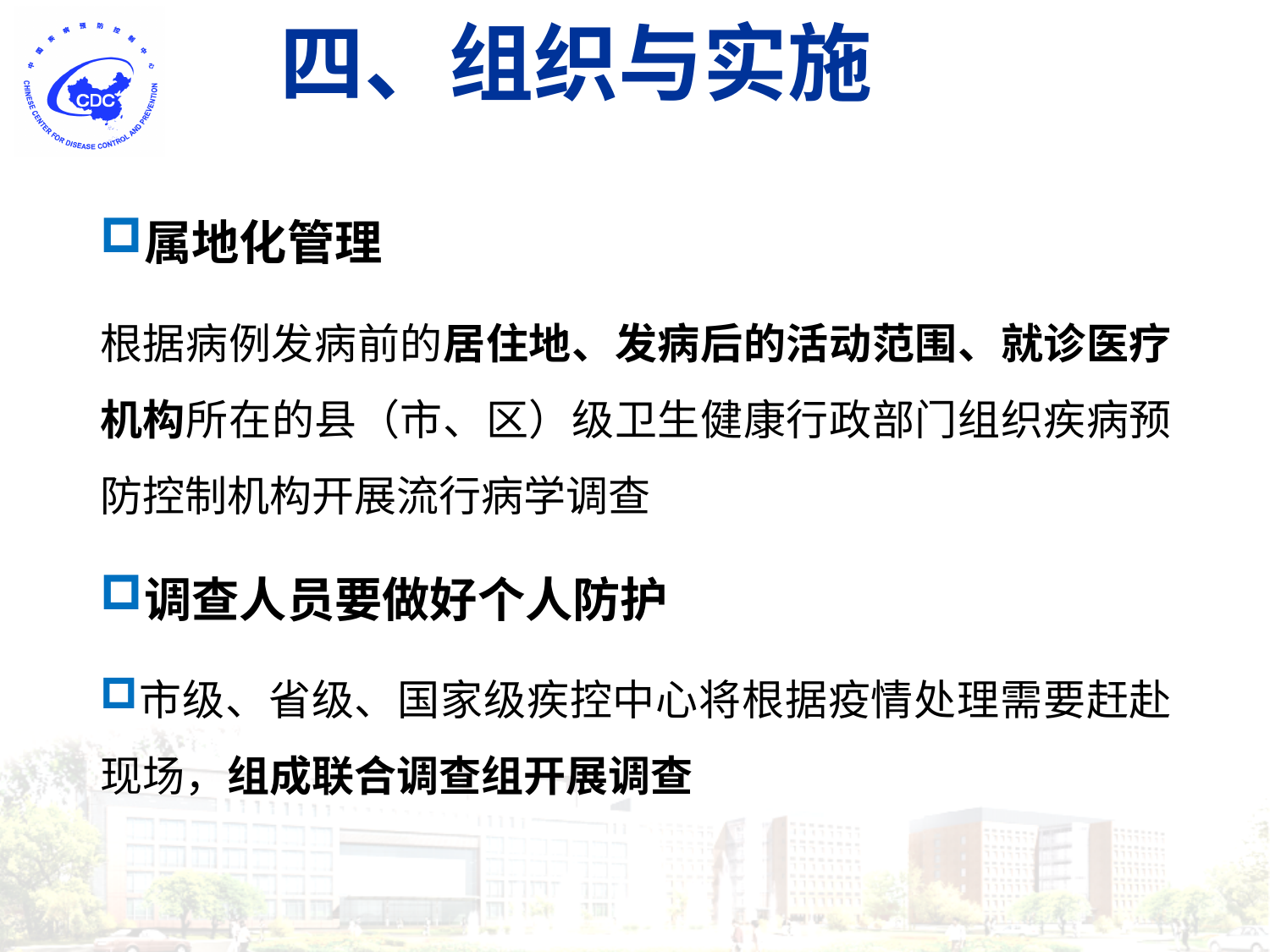

# 四、组织与实施
属地化管理
根据病例发病前的居住地、发病后的活动范围、就诊医疗机构所在的县（市、区）级卫生健康行政部门组织疾病预防控制机构开展流行病学调查
调查人员要做好个人防护
市级、省级、国家级疾控中心将根据疫情处理需要赶赴现场，组成联合调查组开展调查